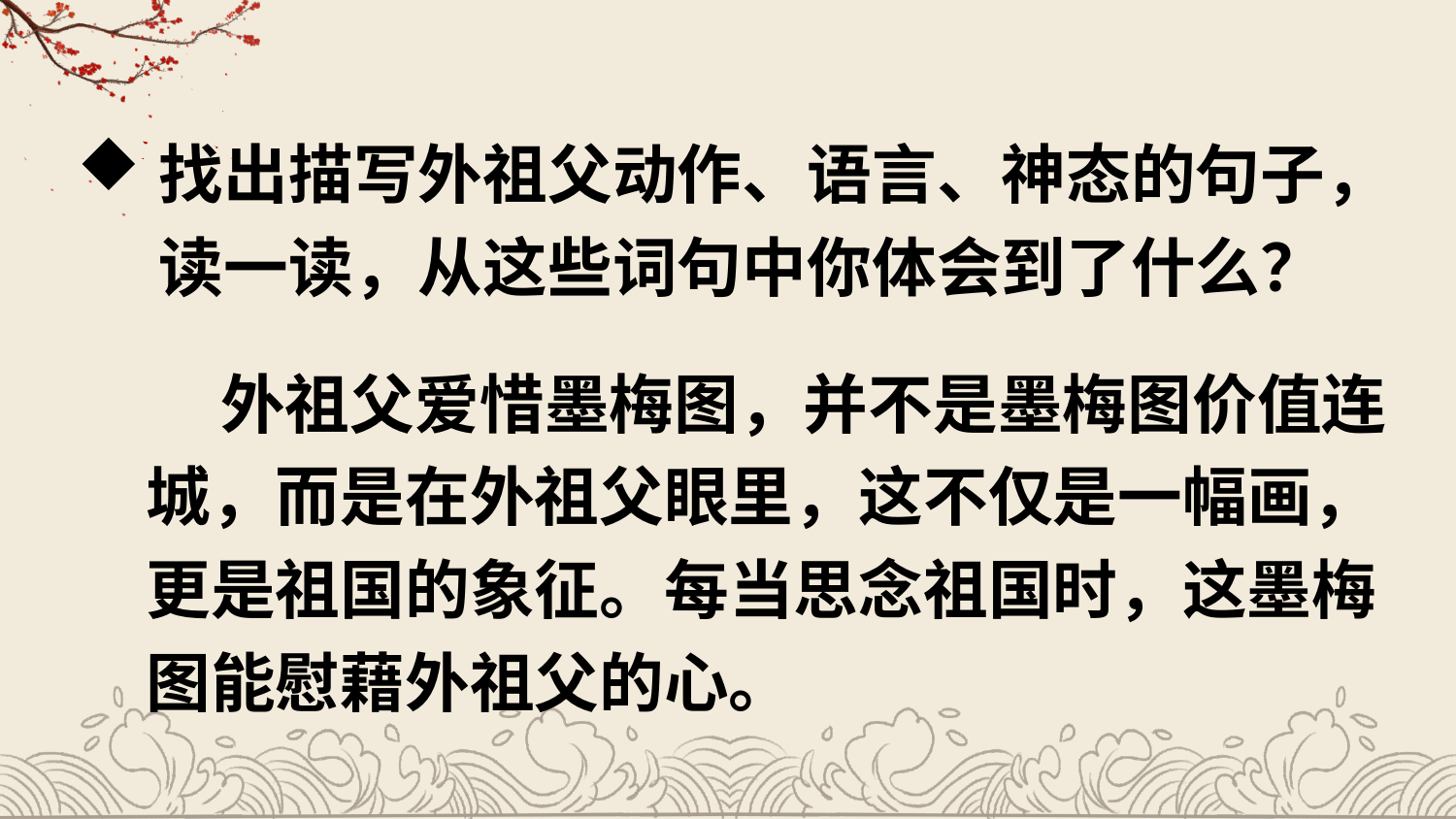

找出描写外祖父动作、语言、神态的句子，读一读，从这些词句中你体会到了什么？
    外祖父爱惜墨梅图，并不是墨梅图价值连城，而是在外祖父眼里，这不仅是一幅画，更是祖国的象征。每当思念祖国时，这墨梅图能慰藉外祖父的心。